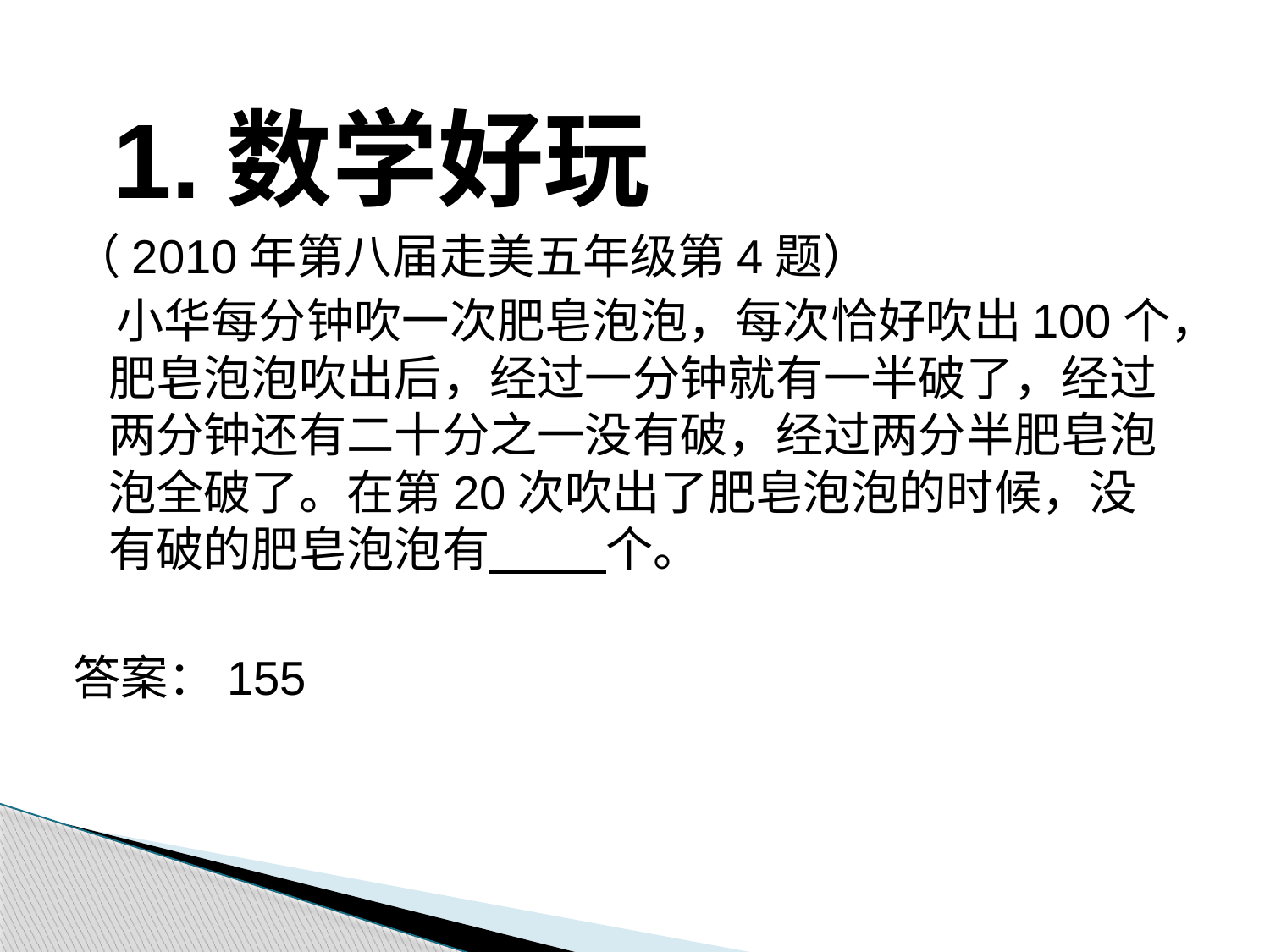

1.数学好玩
（2010年第八届走美五年级第4题）
   小华每分钟吹一次肥皂泡泡，每次恰好吹出100个，肥皂泡泡吹出后，经过一分钟就有一半破了，经过两分钟还有二十分之一没有破，经过两分半肥皂泡泡全破了。在第20次吹出了肥皂泡泡的时候，没有破的肥皂泡泡有           个。

答案：155